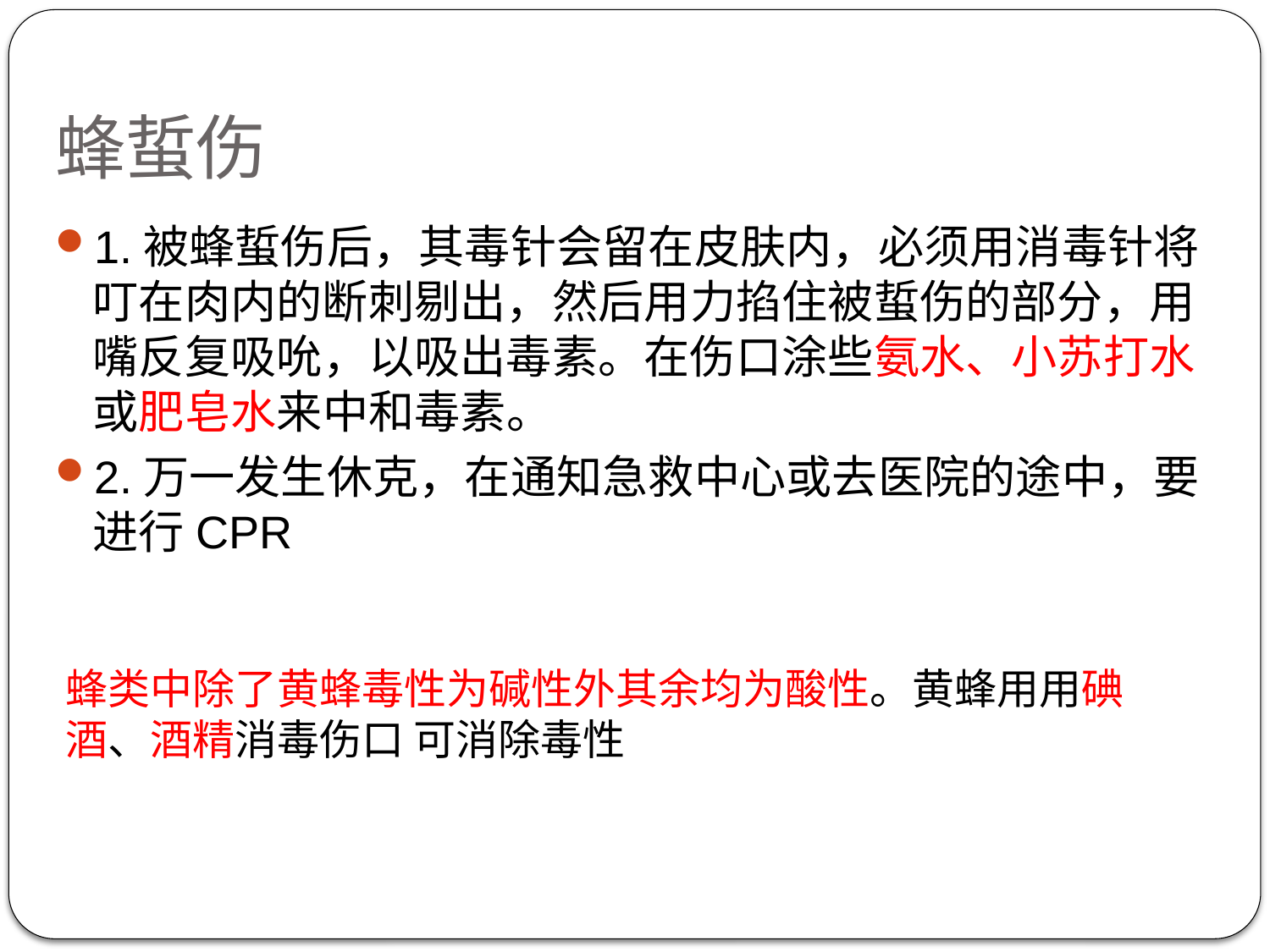

# 蜂蜇伤
1.被蜂蜇伤后，其毒针会留在皮肤内，必须用消毒针将叮在肉内的断刺剔出，然后用力掐住被蜇伤的部分，用嘴反复吸吮，以吸出毒素。在伤口涂些氨水、小苏打水或肥皂水来中和毒素。
2.万一发生休克，在通知急救中心或去医院的途中，要进行CPR
蜂类中除了黄蜂毒性为碱性外其余均为酸性。黄蜂用用碘酒、酒精消毒伤口 可消除毒性